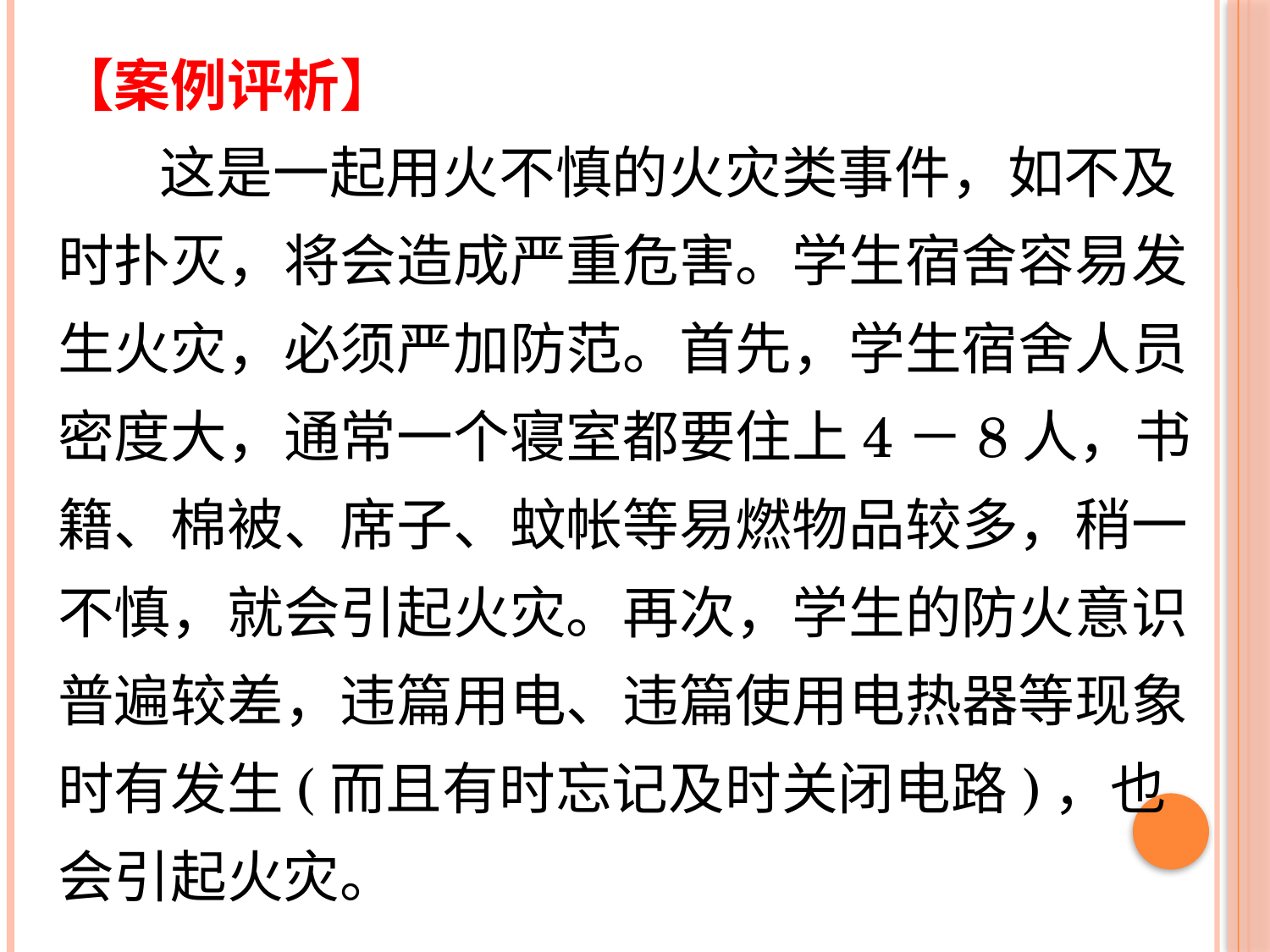

【案例评析】
       这是一起用火不慎的火灾类事件，如不及时扑灭，将会造成严重危害。学生宿舍容易发生火灾，必须严加防范。首先，学生宿舍人员密度大，通常一个寝室都要住上4－8人，书籍、棉被、席子、蚊帐等易燃物品较多，稍一不慎，就会引起火灾。再次，学生的防火意识普遍较差，违篇用电、违篇使用电热器等现象时有发生(而且有时忘记及时关闭电路)，也会引起火灾。